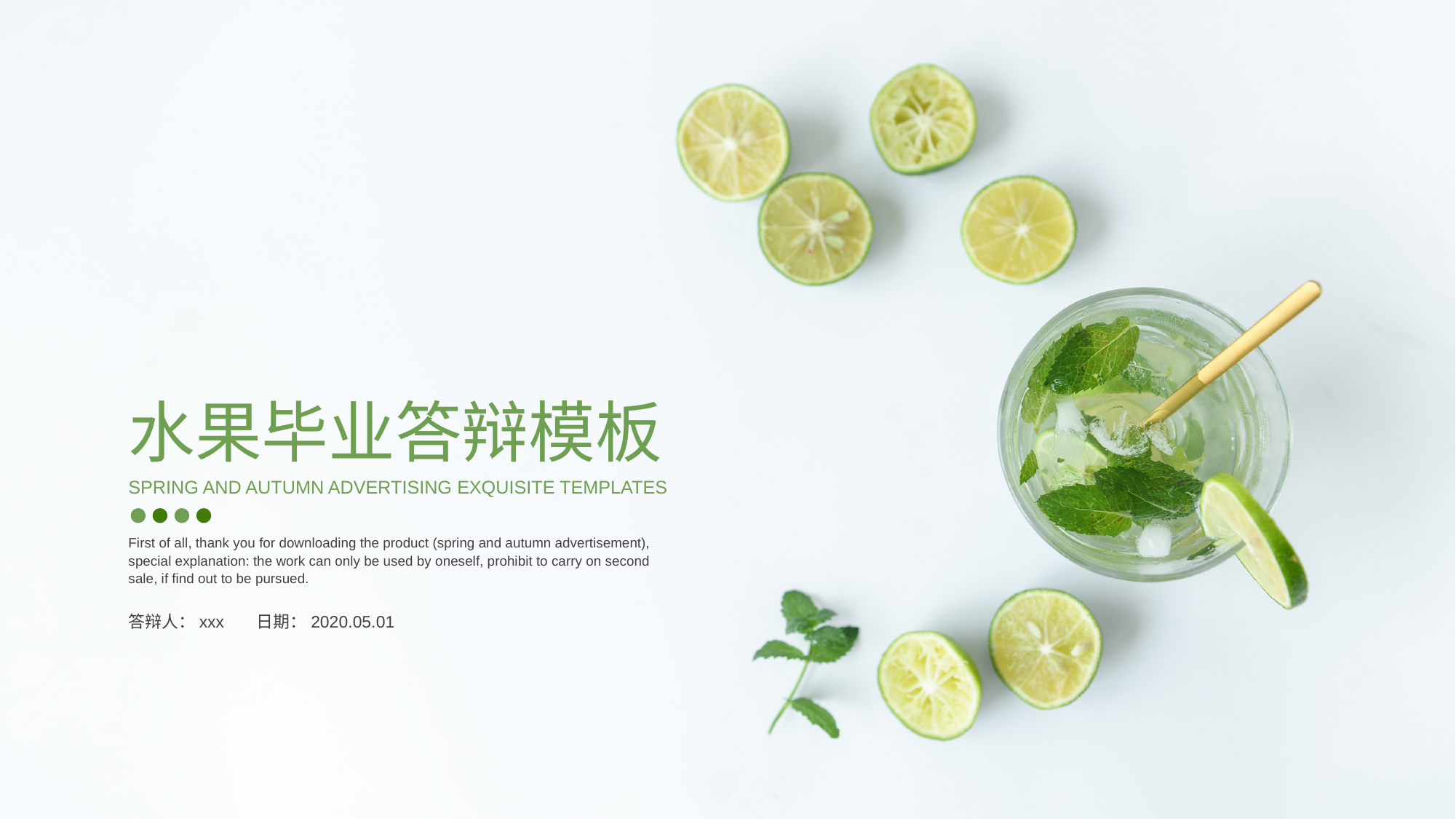

水果毕业答辩模板
SPRING AND AUTUMN ADVERTISING EXQUISITE TEMPLATES

First of all, thank you for downloading the product (spring and autumn advertisement), special explanation: the work can only be used by oneself, prohibit to carry on second sale, if find out to be pursued.
答辩人：xxx      日期：2020.05.01